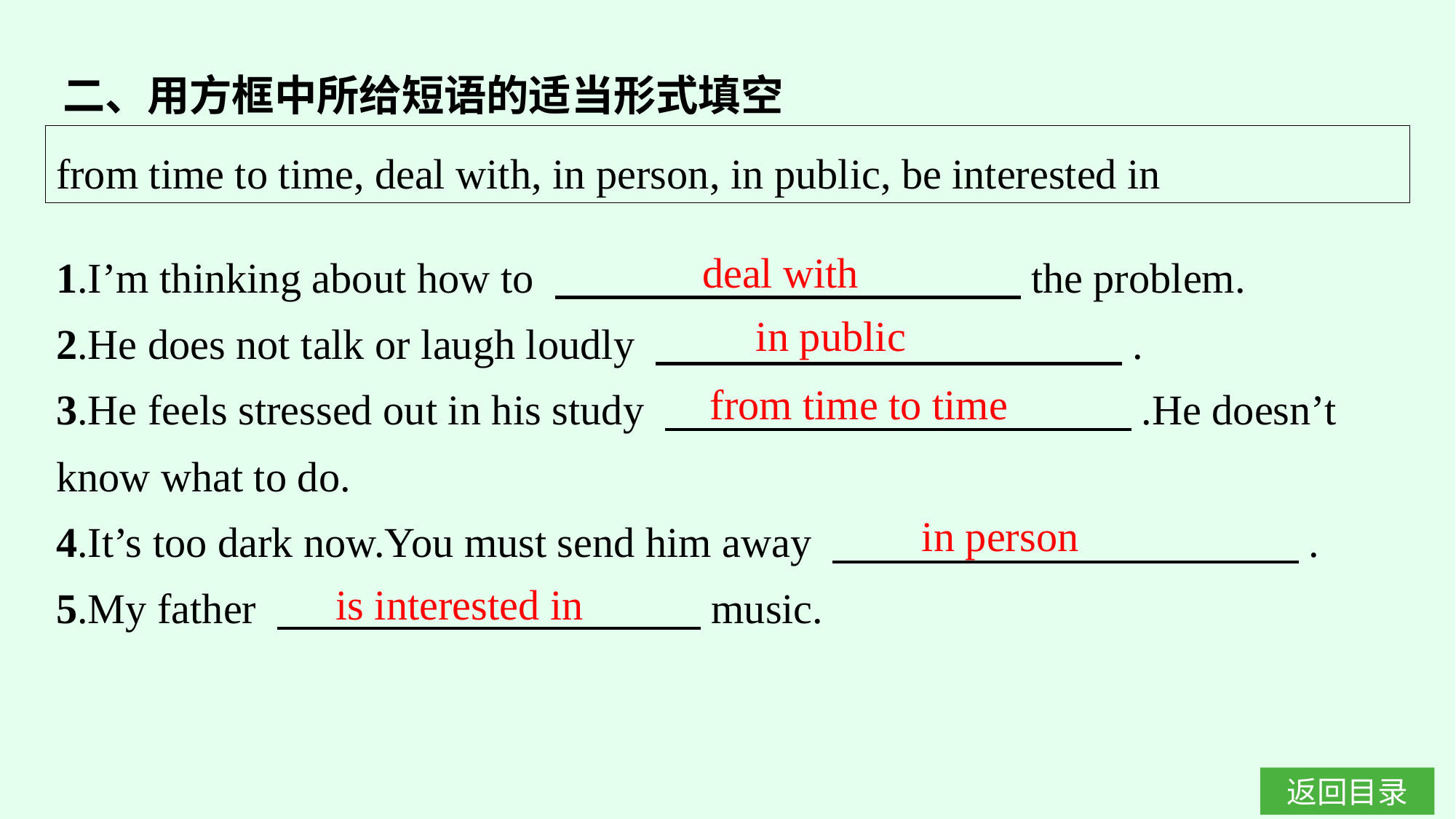

二、用方框中所给短语的适当形式填空
from time to time, deal with, in person, in public, be interested in
1.I’m thinking about how to 　　　　　　　　　　　the problem.
2.He does not talk or laugh loudly 　　　　　　　　　　　.
3.He feels stressed out in his study 　　　　　　　　　　　.He doesn’t know what to do.
4.It’s too dark now.You must send him away 　　　　　　　　　　　.
5.My father 　　　　　　　　　　music.
deal with
in public
from time to time
in person
is interested in